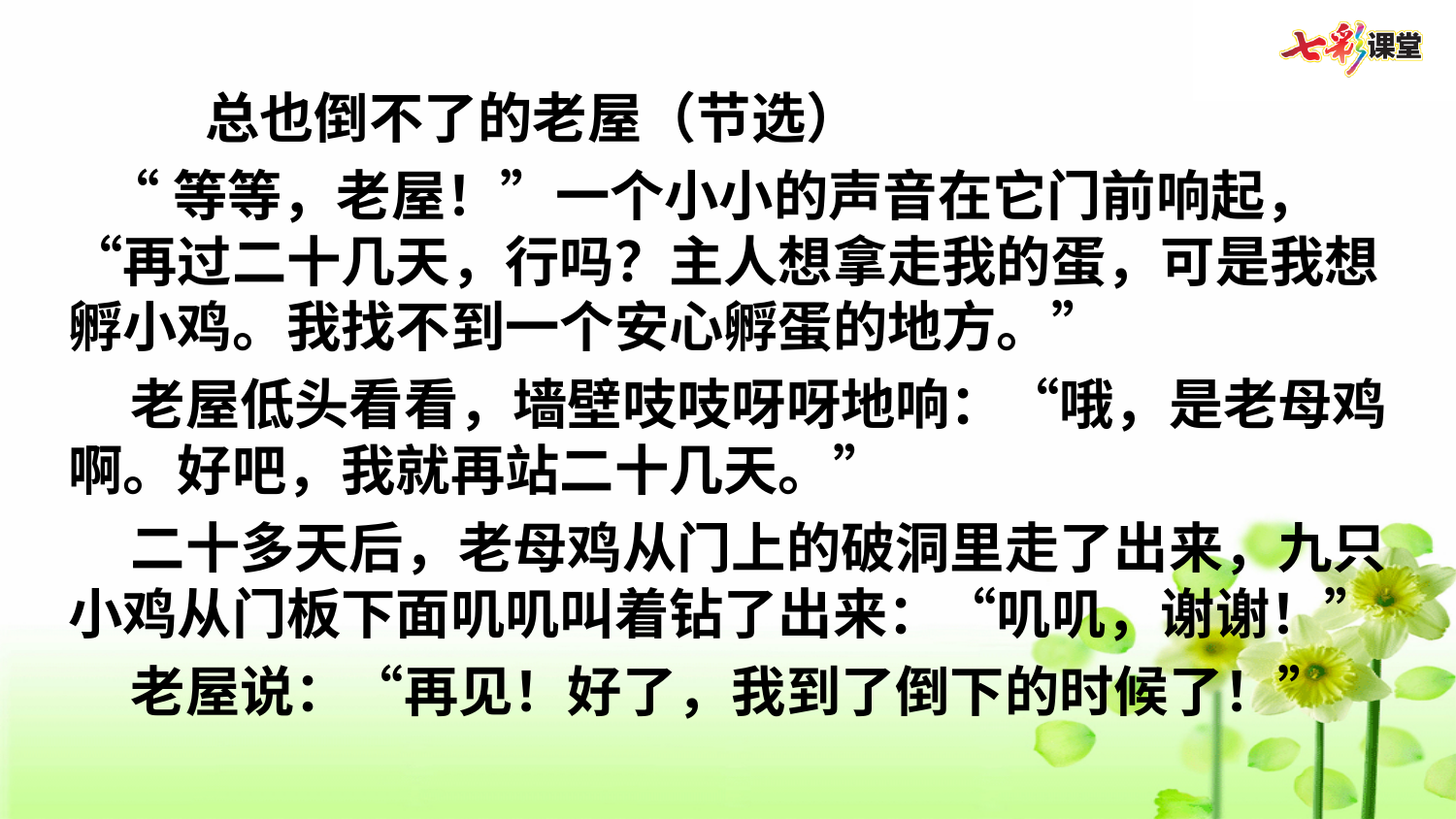

总也倒不了的老屋（节选）
   “等等，老屋！”一个小小的声音在它门前响起，“再过二十几天，行吗？主人想拿走我的蛋，可是我想孵小鸡。我找不到一个安心孵蛋的地方。”
    老屋低头看看，墙壁吱吱呀呀地响：“哦，是老母鸡啊。好吧，我就再站二十几天。”
    二十多天后，老母鸡从门上的破洞里走了出来，九只小鸡从门板下面叽叽叫着钻了出来：“叽叽，谢谢！”
    老屋说：“再见！好了，我到了倒下的时候了！”